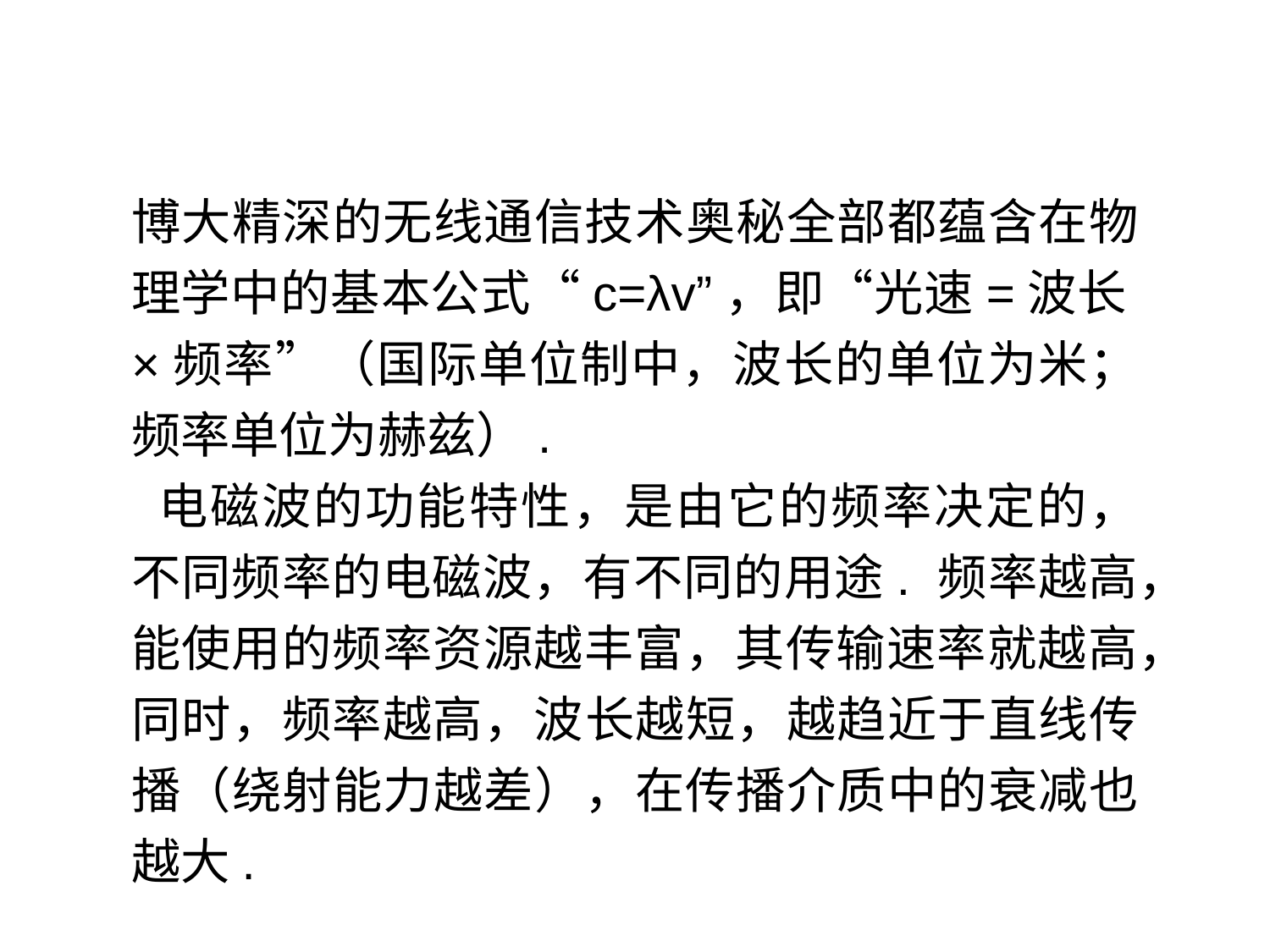

博大精深的无线通信技术奥秘全部都蕴含在物理学中的基本公式“c=λv”，即“光速=波长×频率”（国际单位制中，波长的单位为米；频率单位为赫兹）.
 电磁波的功能特性，是由它的频率决定的，不同频率的电磁波，有不同的用途. 频率越高，能使用的频率资源越丰富，其传输速率就越高，同时，频率越高，波长越短，越趋近于直线传播（绕射能力越差），在传播介质中的衰减也越大.